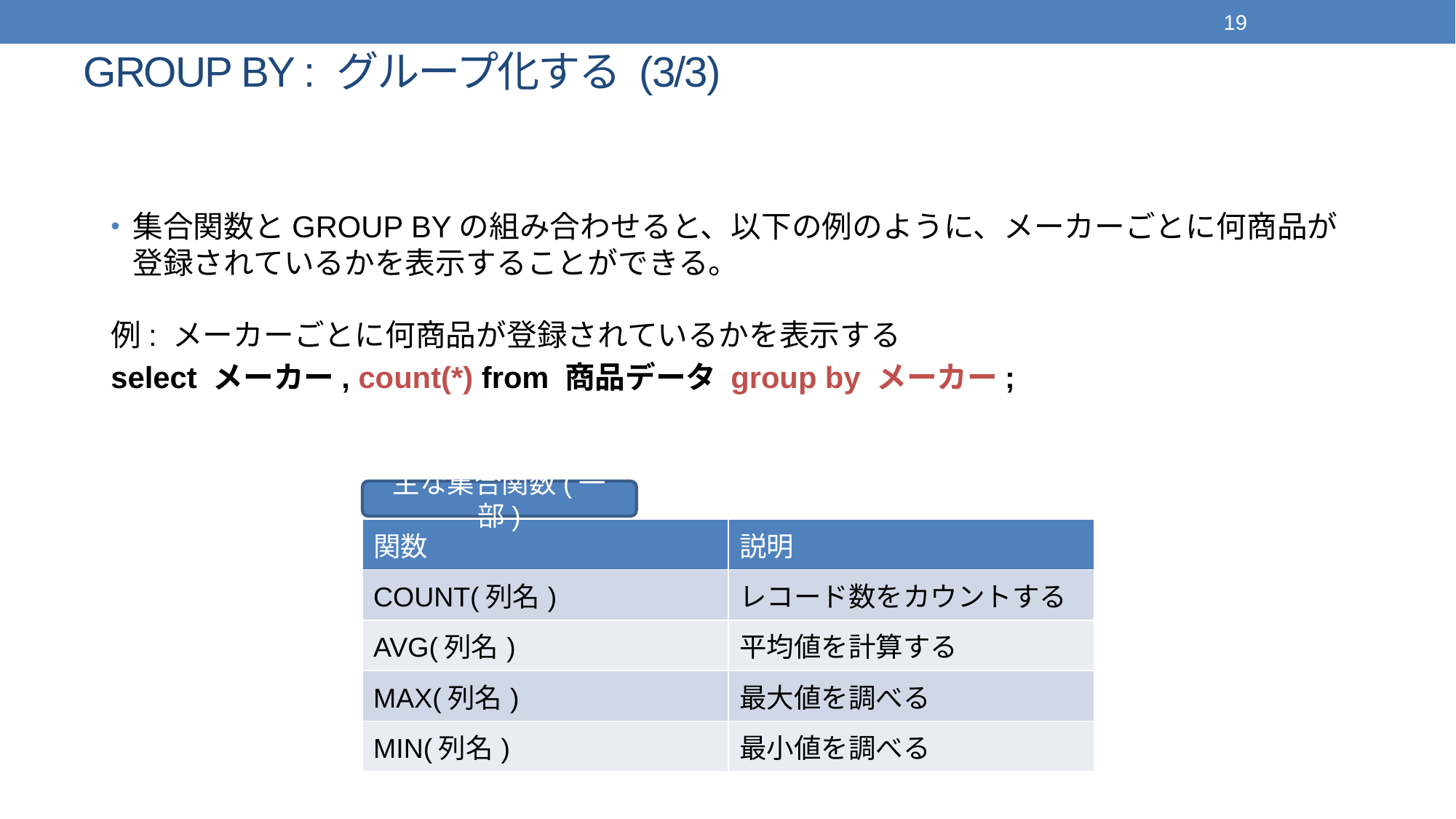

19
# GROUP BY : グループ化する (3/3)
集合関数とGROUP BYの組み合わせると、以下の例のように、メーカーごとに何商品が登録されているかを表示することができる。

例: メーカーごとに何商品が登録されているかを表示する
select メーカー, count(*) from 商品データ group by メーカー;
主な集合関数(一部)
| 関数 | 説明 |
| --- | --- |
| COUNT(列名) | レコード数をカウントする |
| AVG(列名) | 平均値を計算する |
| MAX(列名) | 最大値を調べる |
| MIN(列名) | 最小値を調べる |